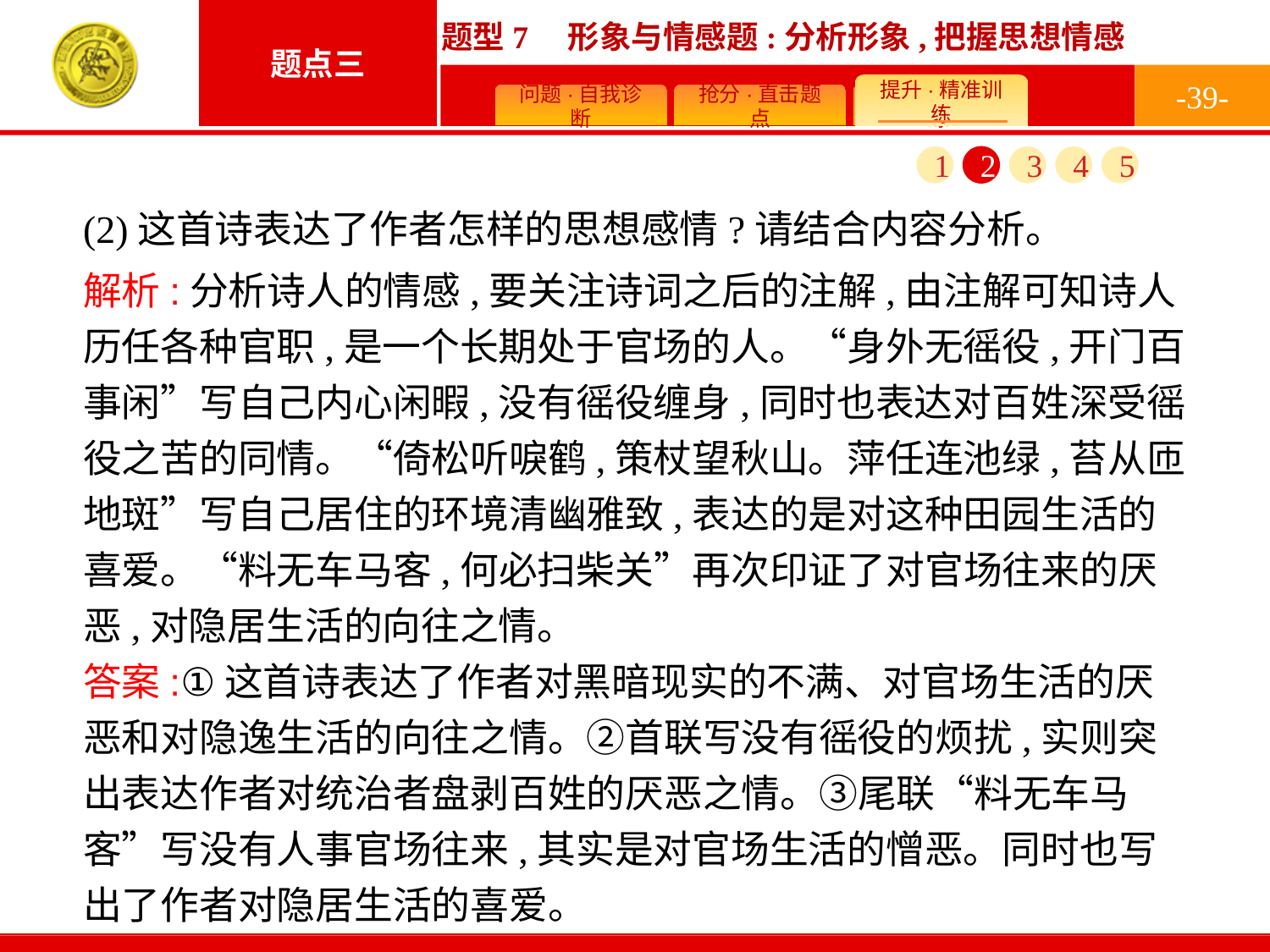

-39-
1
2
3
4
5
(2)这首诗表达了作者怎样的思想感情?请结合内容分析。
解析:分析诗人的情感,要关注诗词之后的注解,由注解可知诗人历任各种官职,是一个长期处于官场的人。“身外无徭役,开门百事闲”写自己内心闲暇,没有徭役缠身,同时也表达对百姓深受徭役之苦的同情。“倚松听唳鹤,策杖望秋山。萍任连池绿,苔从匝地斑”写自己居住的环境清幽雅致,表达的是对这种田园生活的喜爱。“料无车马客,何必扫柴关”再次印证了对官场往来的厌恶,对隐居生活的向往之情。
答案:①这首诗表达了作者对黑暗现实的不满、对官场生活的厌恶和对隐逸生活的向往之情。②首联写没有徭役的烦扰,实则突出表达作者对统治者盘剥百姓的厌恶之情。③尾联“料无车马客”写没有人事官场往来,其实是对官场生活的憎恶。同时也写出了作者对隐居生活的喜爱。